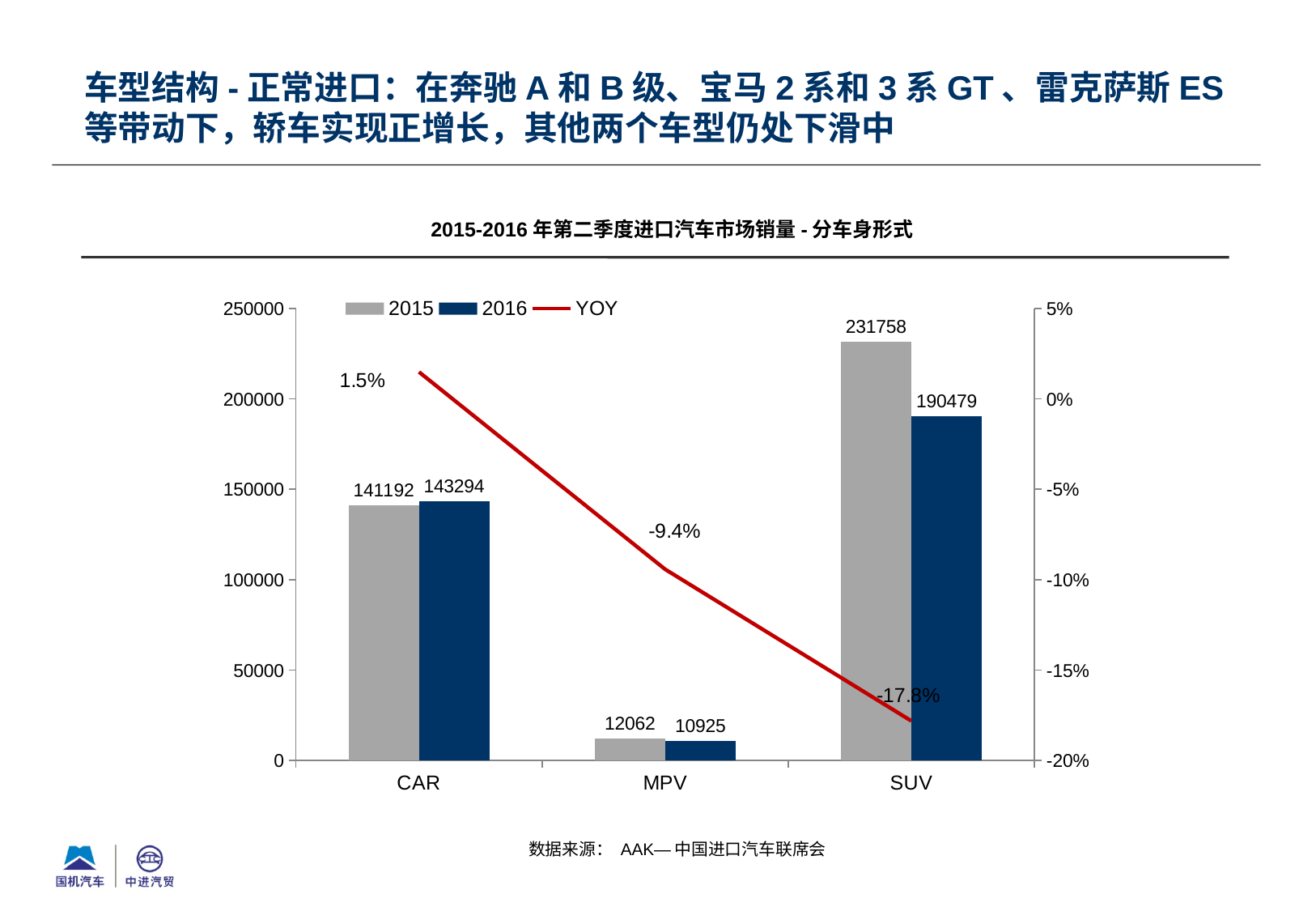

车型结构-正常进口：在奔驰A和B级、宝马2系和3系GT、雷克萨斯ES等带动下，轿车实现正增长，其他两个车型仍处下滑中
2015-2016年第二季度进口汽车市场销量-分车身形式

### Chart

| Category | 2015 | 2016 | YOY |
|---|---|---|---|
| CAR | 141192.0 | 143294.0 | 0.014887529038472468 |
| MPV | 12062.0 | 10925.0 | -0.09426297463107283 |
| SUV | 231758.0 | 190479.0 | -0.1781125139153773 |
数据来源： AAK—中国进口汽车联席会